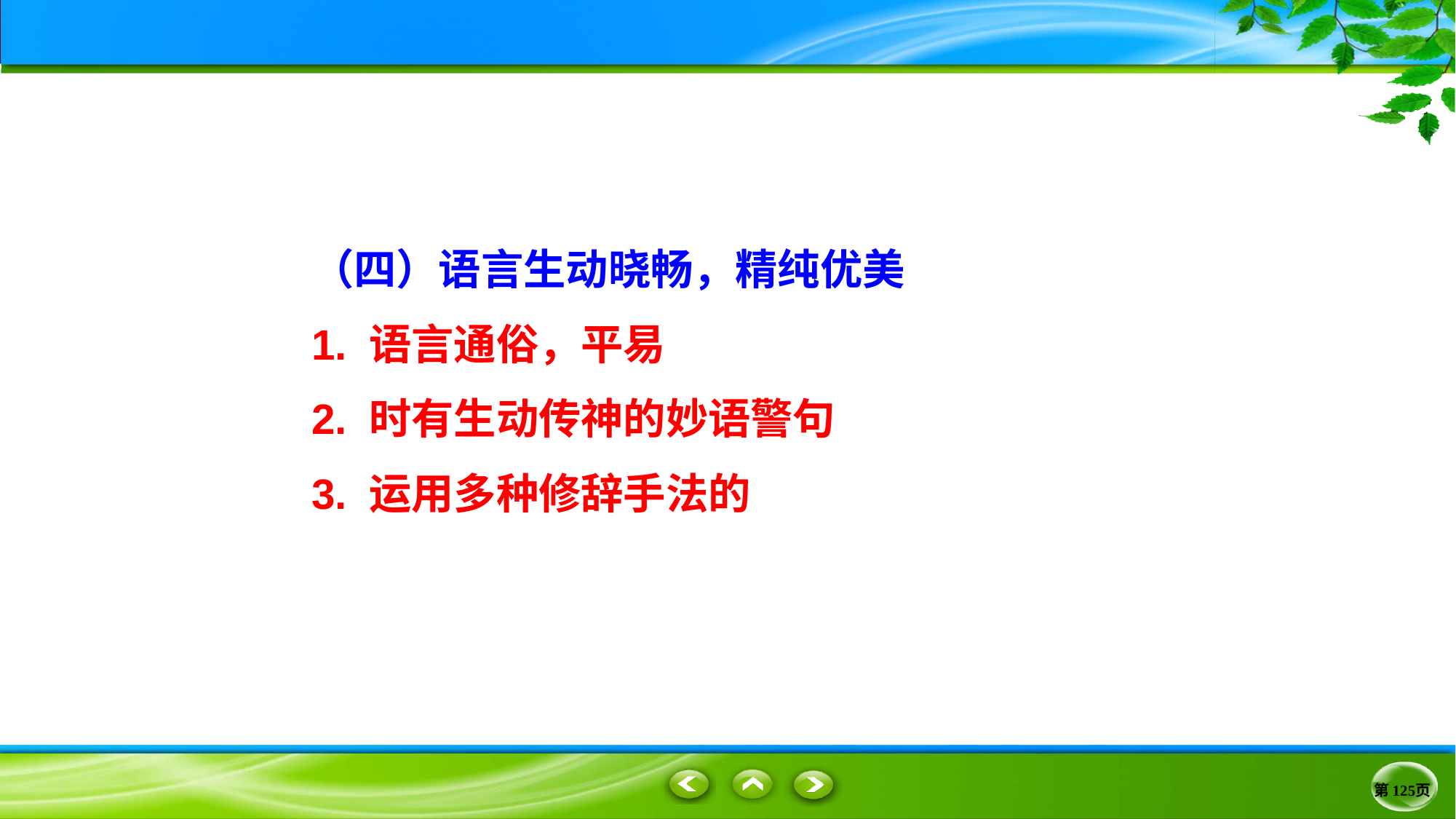

（四）语言生动晓畅，精纯优美
1. 语言通俗，平易
2. 时有生动传神的妙语警句
3. 运用多种修辞手法的